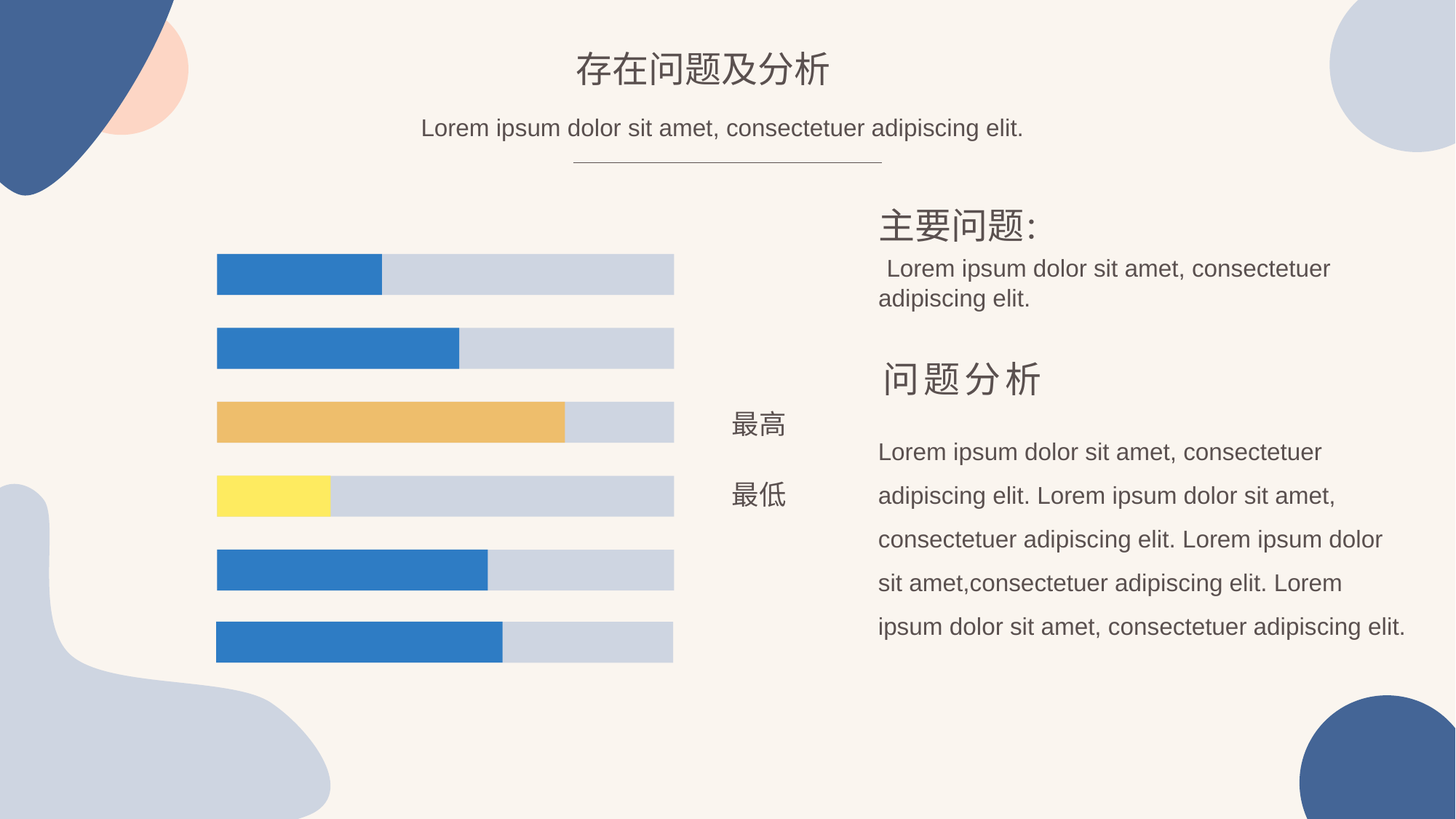

存在问题及分析
Lorem ipsum dolor sit amet, consectetuer adipiscing elit.
主要问题：
 Lorem ipsum dolor sit amet, consectetuer adipiscing elit.

问题分析

最高

Lorem ipsum dolor sit amet, consectetuer adipiscing elit. Lorem ipsum dolor sit amet, consectetuer adipiscing elit. Lorem ipsum dolor sit amet,consectetuer adipiscing elit. Lorem ipsum dolor sit amet, consectetuer adipiscing elit.
最低